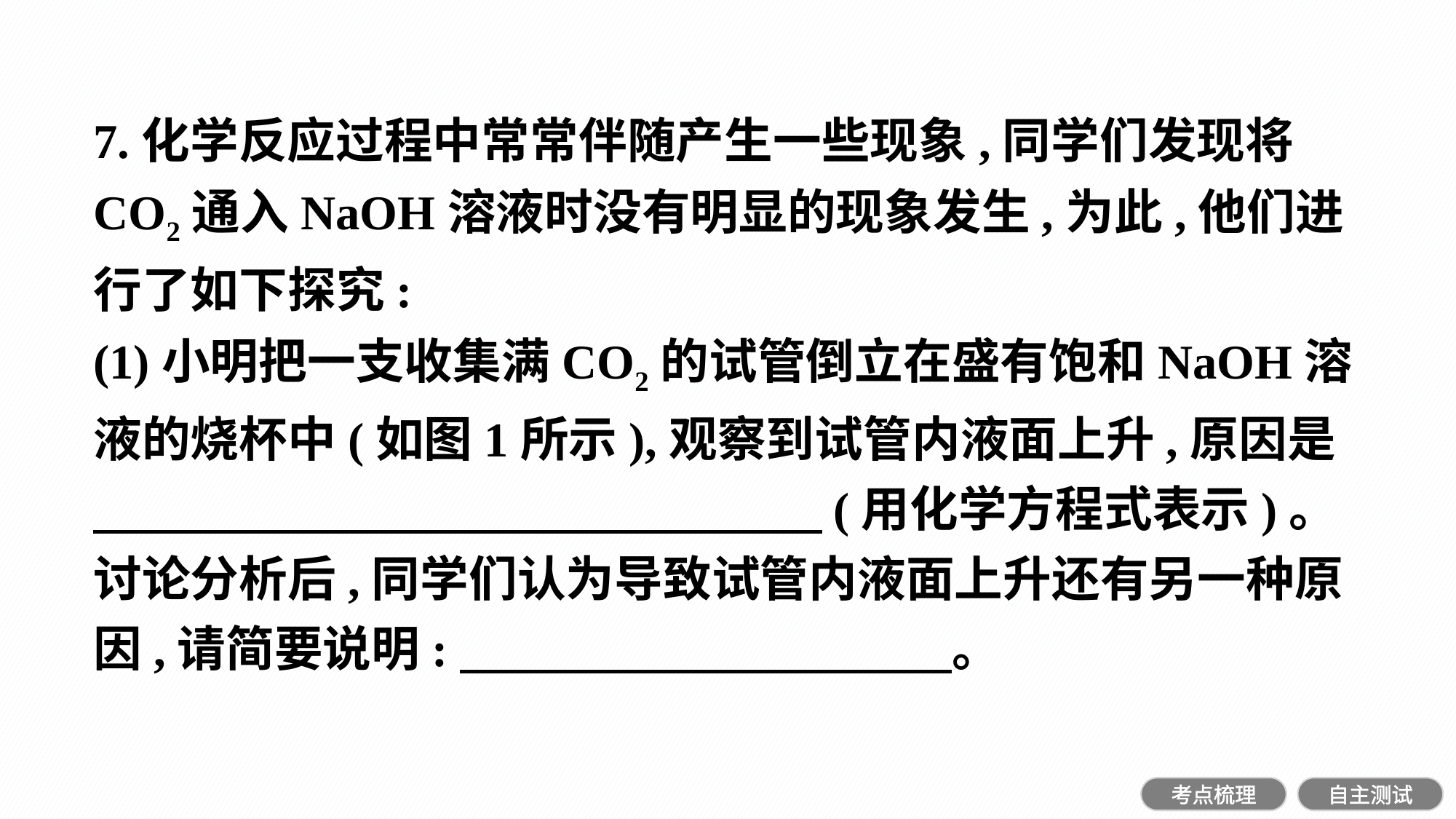

7.化学反应过程中常常伴随产生一些现象,同学们发现将CO2通入NaOH溶液时没有明显的现象发生,为此,他们进行了如下探究:
(1)小明把一支收集满CO2的试管倒立在盛有饱和NaOH溶液的烧杯中(如图1所示),观察到试管内液面上升,原因是
　　　　　　　　　　　　　　　(用化学方程式表示)。
讨论分析后,同学们认为导致试管内液面上升还有另一种原因,请简要说明:　                                        。